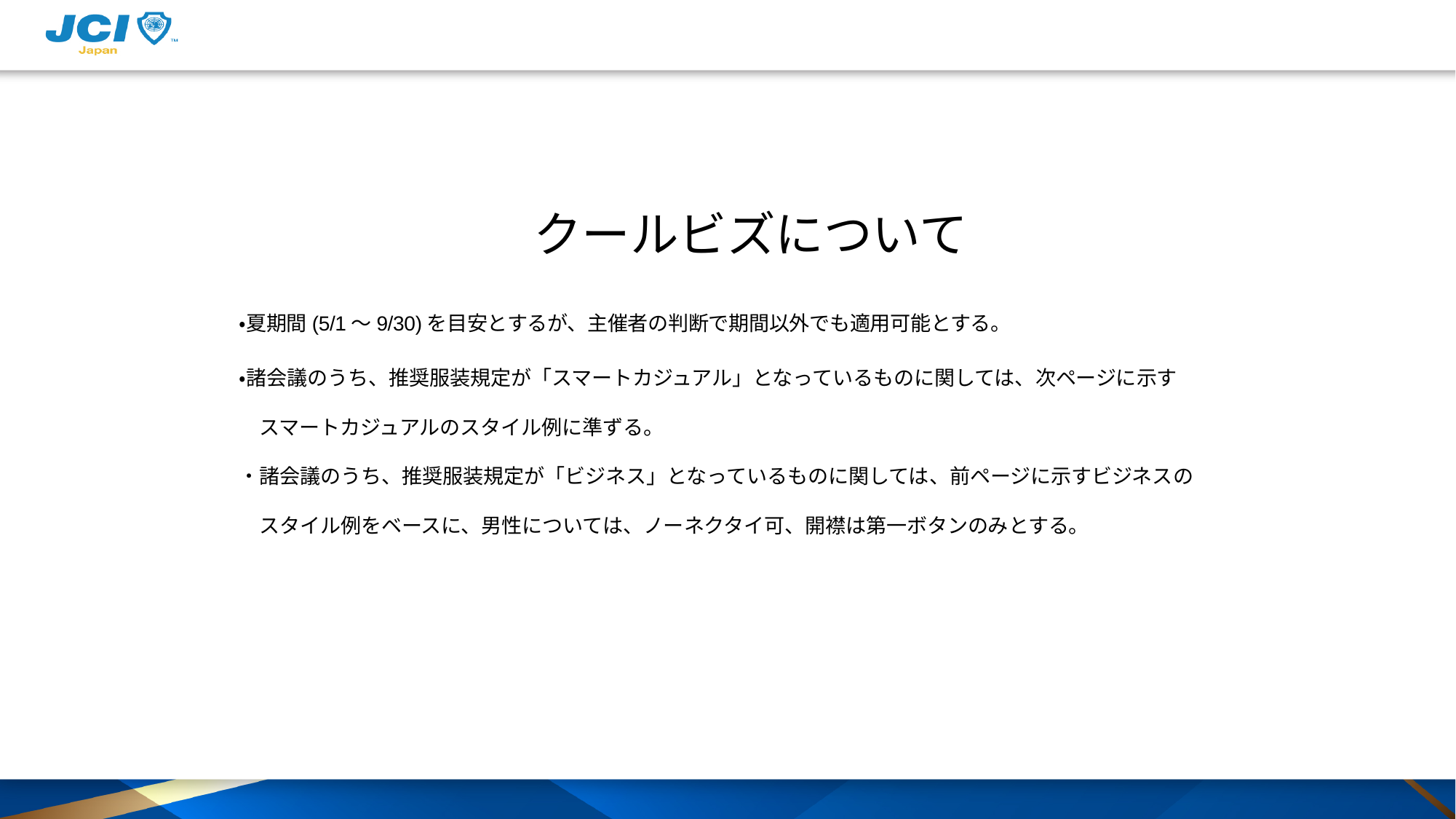

# クールビズについて
・夏期間(5/1～9/30)を目安とするが、主催者の判断で期間以外でも適用可能とする。
・諸会議のうち、推奨服装規定が「スマートカジュアル」となっているものに関しては、次ページに示すスマートカジュアルのスタイル例に準ずる。
・諸会議のうち、推奨服装規定が「ビジネス」となっているものに関しては、前ページに示すビジネスのスタイル例をベースに、男性については、ノーネクタイ可、開襟は第一ボタンのみとする。
7